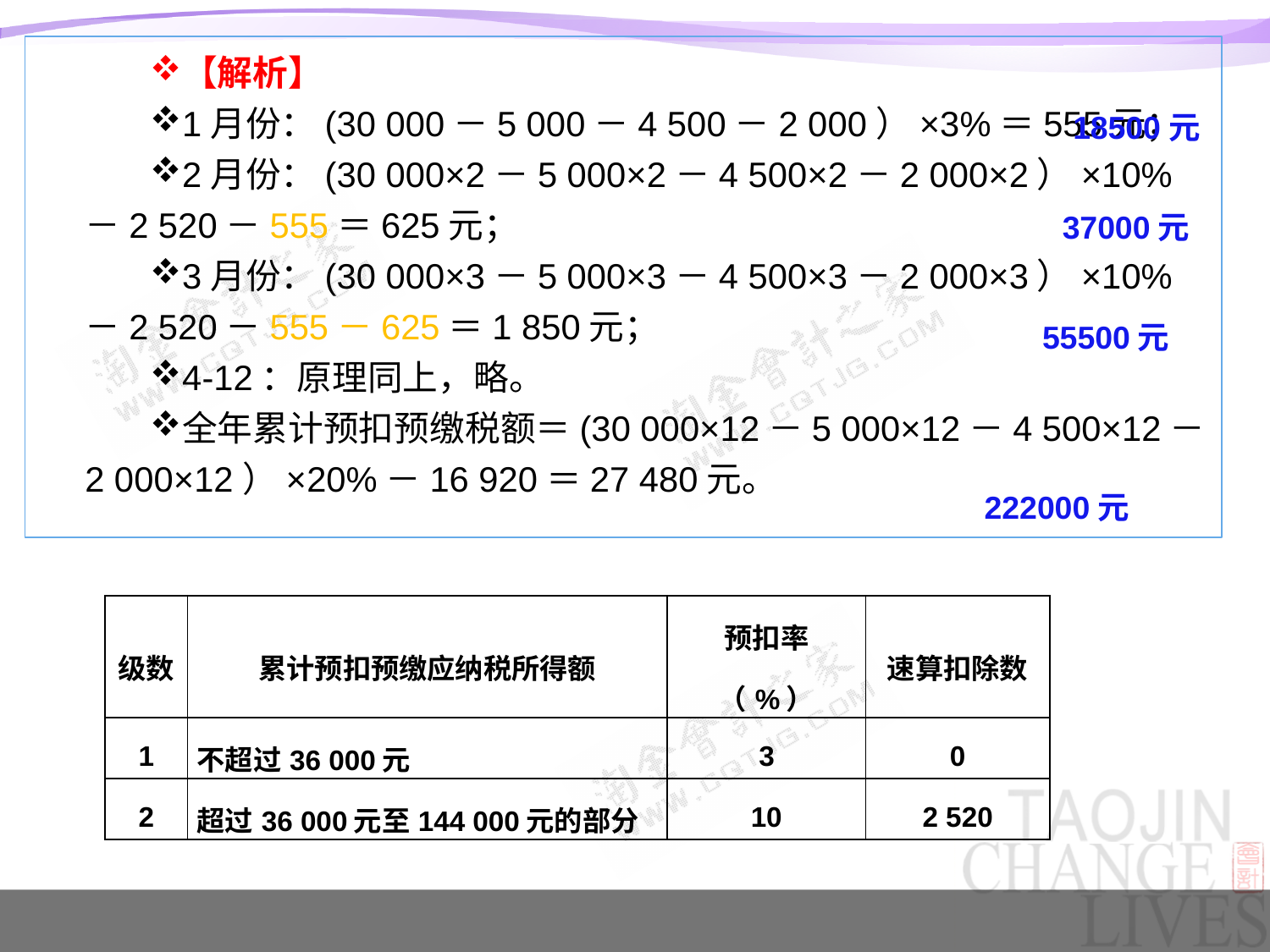

【解析】
1月份：(30 000－5 000－4 500－2 000）×3%＝555元；
2月份：(30 000×2－5 000×2－4 500×2－2 000×2）×10%－2 520－555＝625元；
3月份：(30 000×3－5 000×3－4 500×3－2 000×3）×10%－2 520－555－625＝1 850元；
4-12：原理同上，略。
全年累计预扣预缴税额＝(30 000×12－5 000×12－4 500×12－2 000×12）×20%－16 920＝27 480元。

18500元
37000元
55500元
222000元
| 级数 | 累计预扣预缴应纳税所得额 | 预扣率（%） | 速算扣除数 |
| --- | --- | --- | --- |
| 1 | 不超过36 000元 | 3 | 0 |
| 2 | 超过36 000元至144 000元的部分 | 10 | 2 520 |